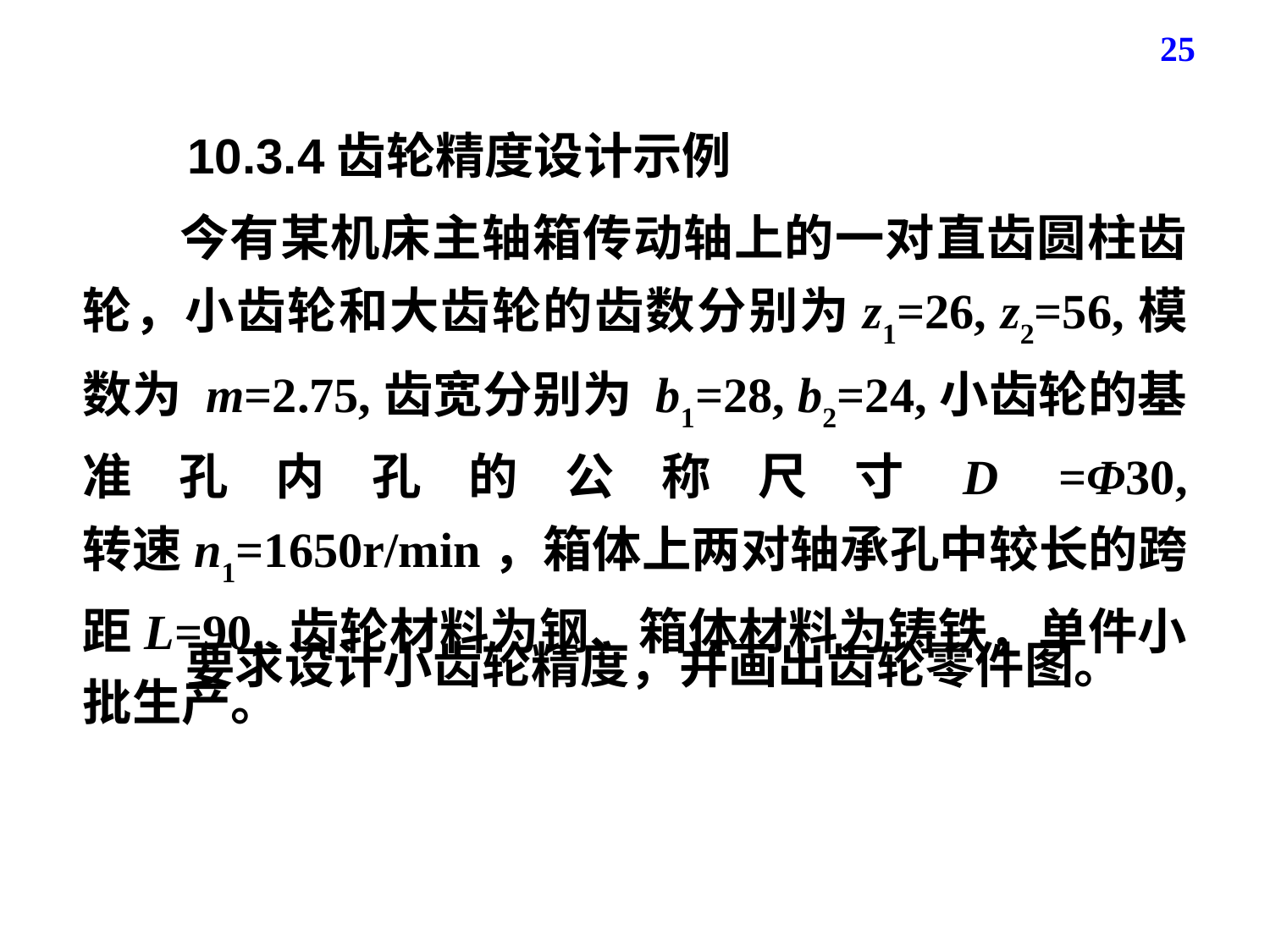

25
10.3.4齿轮精度设计示例
        今有某机床主轴箱传动轴上的一对直齿圆柱齿轮，小齿轮和大齿轮的齿数分别为z1=26, z2=56,模数为 m=2.75,齿宽分别为 b1=28, b2=24,小齿轮的基准孔内孔的公称尺寸D =Φ30, 转速n1=1650r/min，箱体上两对轴承孔中较长的跨距L=90, 齿轮材料为钢、箱体材料为铸铁，单件小批生产。
 要求设计小齿轮精度，并画出齿轮零件图。